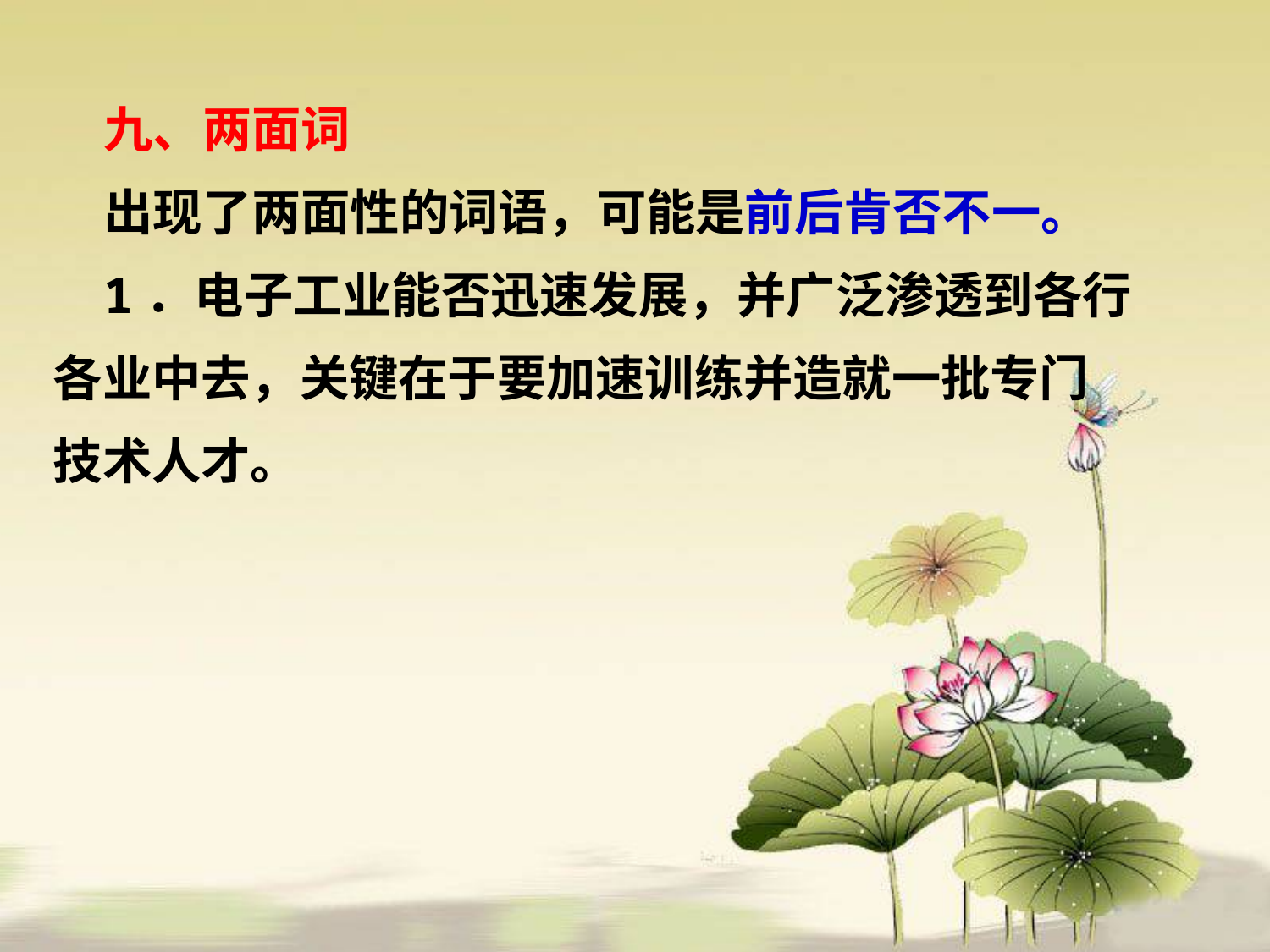

九、两面词
出现了两面性的词语，可能是前后肯否不一。
1．电子工业能否迅速发展，并广泛渗透到各行各业中去，关键在于要加速训练并造就一批专门技术人才。